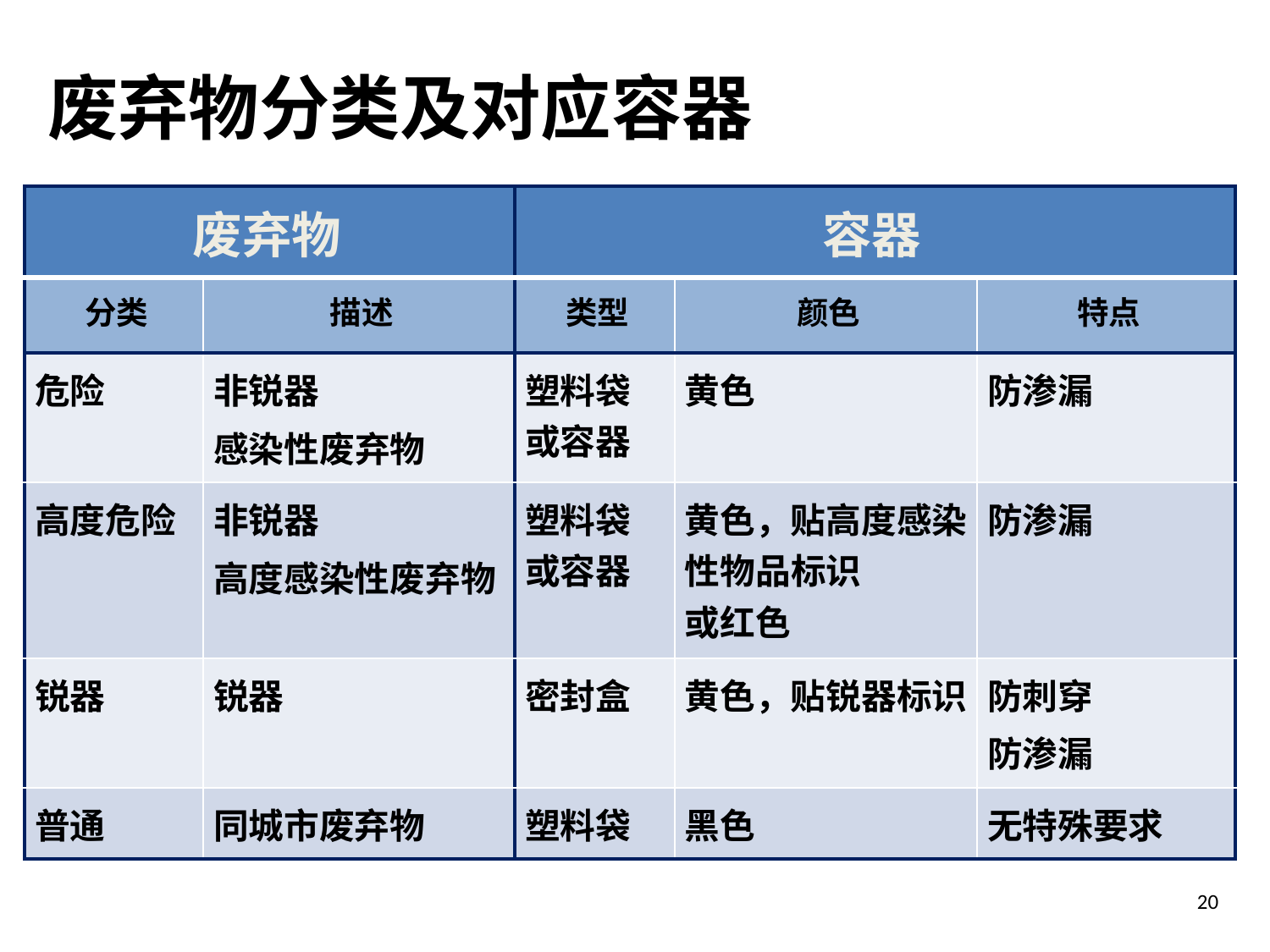

废弃物分类及对应容器
| 废弃物 |  | 容器 |  |  |
| --- | --- | --- | --- | --- |
| 分类 | 描述 | 类型 | 颜色 | 特点 |
| 危险 | 非锐器 感染性废弃物 | 塑料袋 或容器 | 黄色 | 防渗漏 |
| 高度危险 | 非锐器 高度感染性废弃物 | 塑料袋 或容器 | 黄色，贴高度感染性物品标识 或红色 | 防渗漏 |
| 锐器 | 锐器 | 密封盒 | 黄色，贴锐器标识 | 防刺穿 防渗漏 |
| 普通 | 同城市废弃物 | 塑料袋 | 黑色 | 无特殊要求 |
20